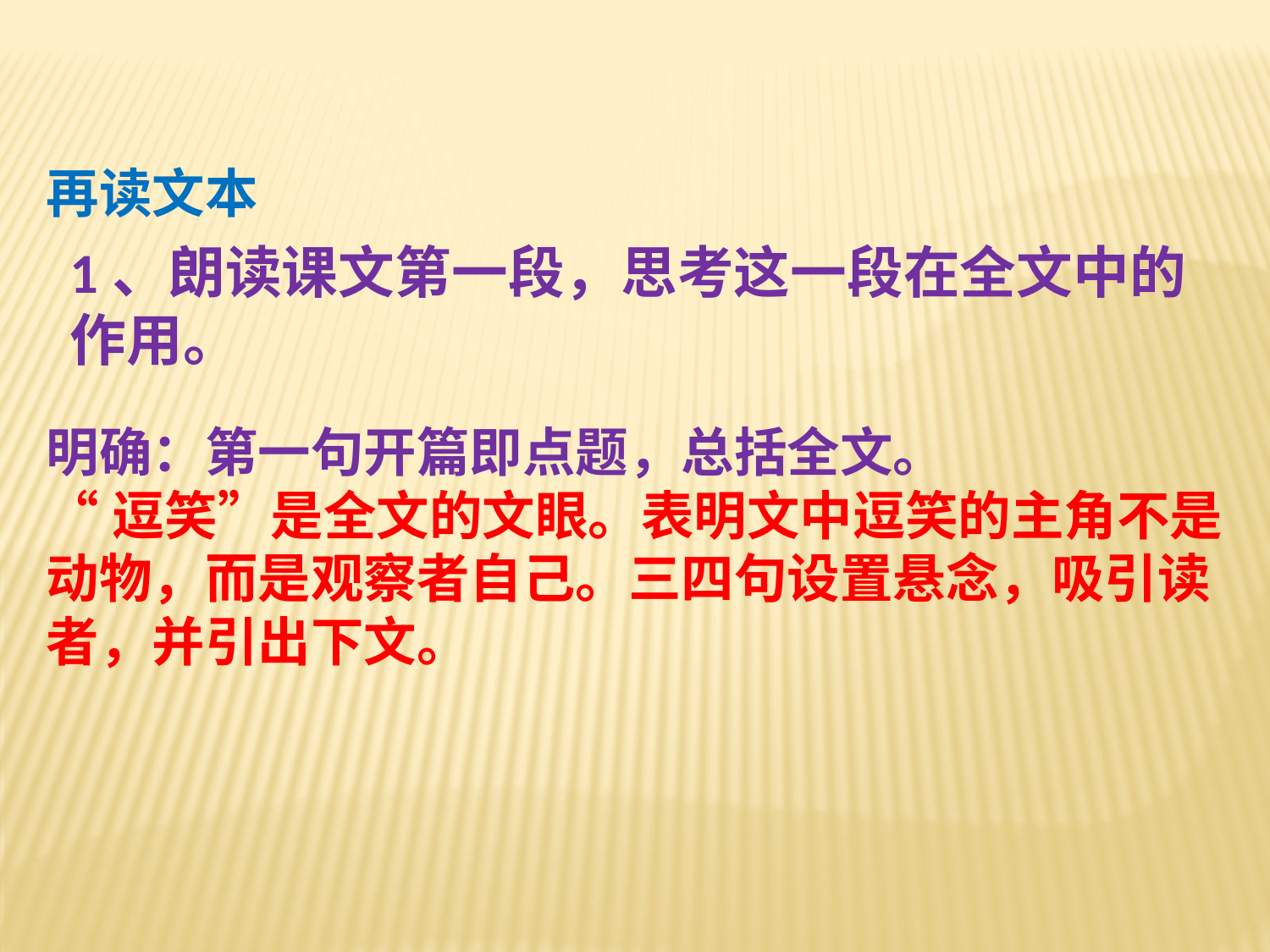

再读文本
1、朗读课文第一段，思考这一段在全文中的作用。

明确：第一句开篇即点题，总括全文。
“逗笑”是全文的文眼。表明文中逗笑的主角不是动物，而是观察者自己。三四句设置悬念，吸引读者，并引出下文。